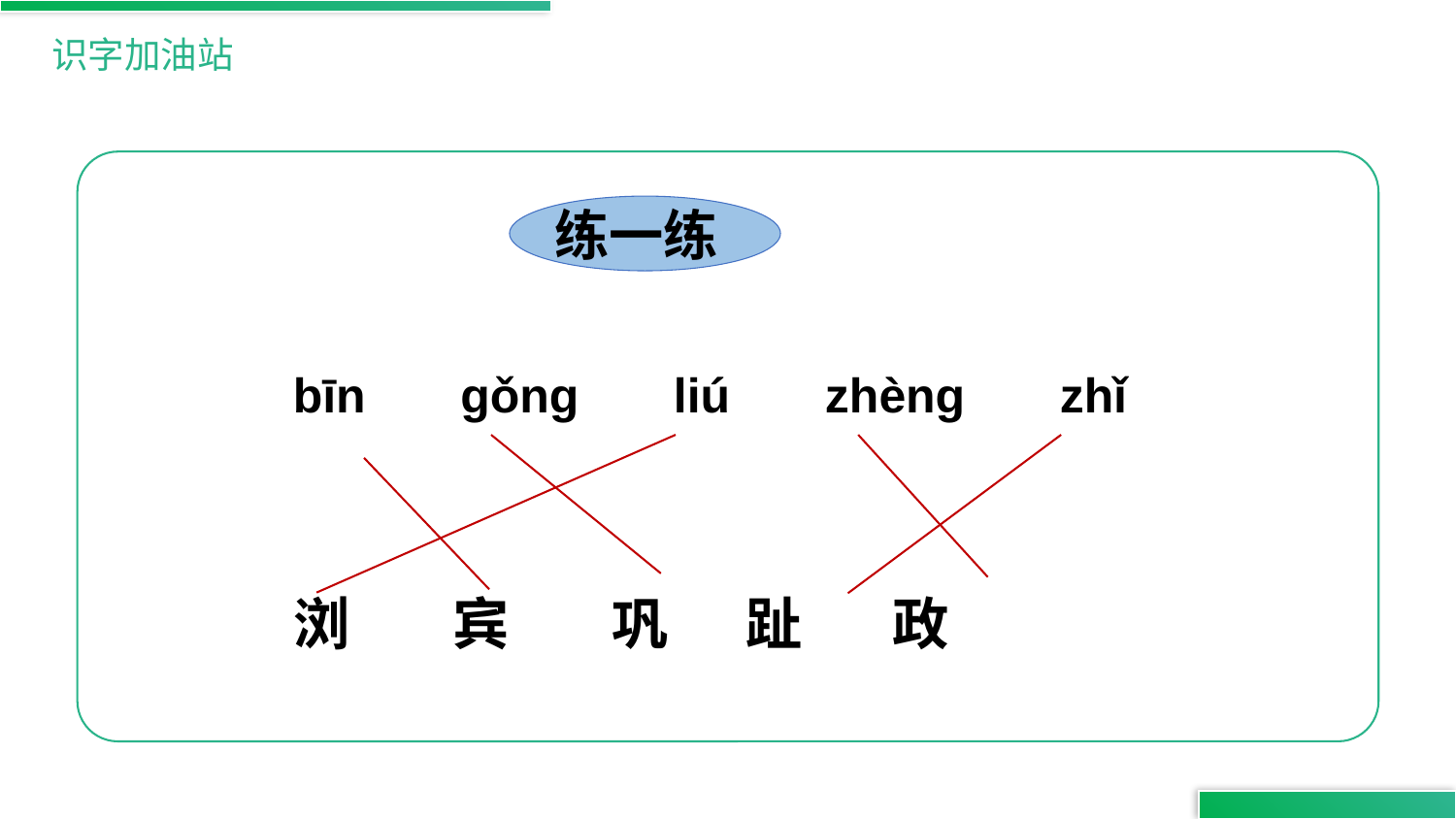

识字加油站
练一练

  bīn       gǒng       liú       zhèng       zhǐ

 浏        宾        巩      趾       政